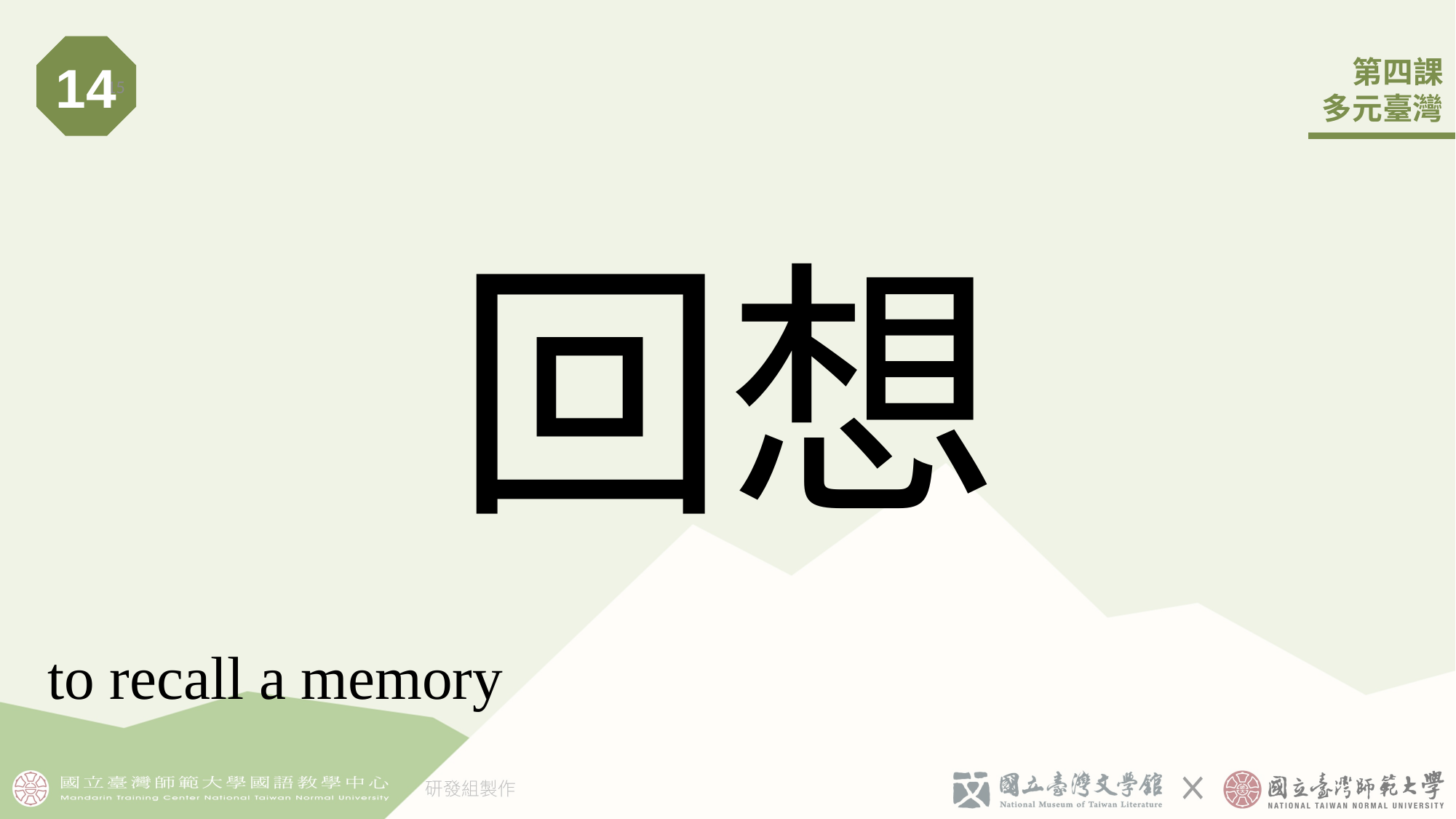

14
15
# 回想
to recall a memory